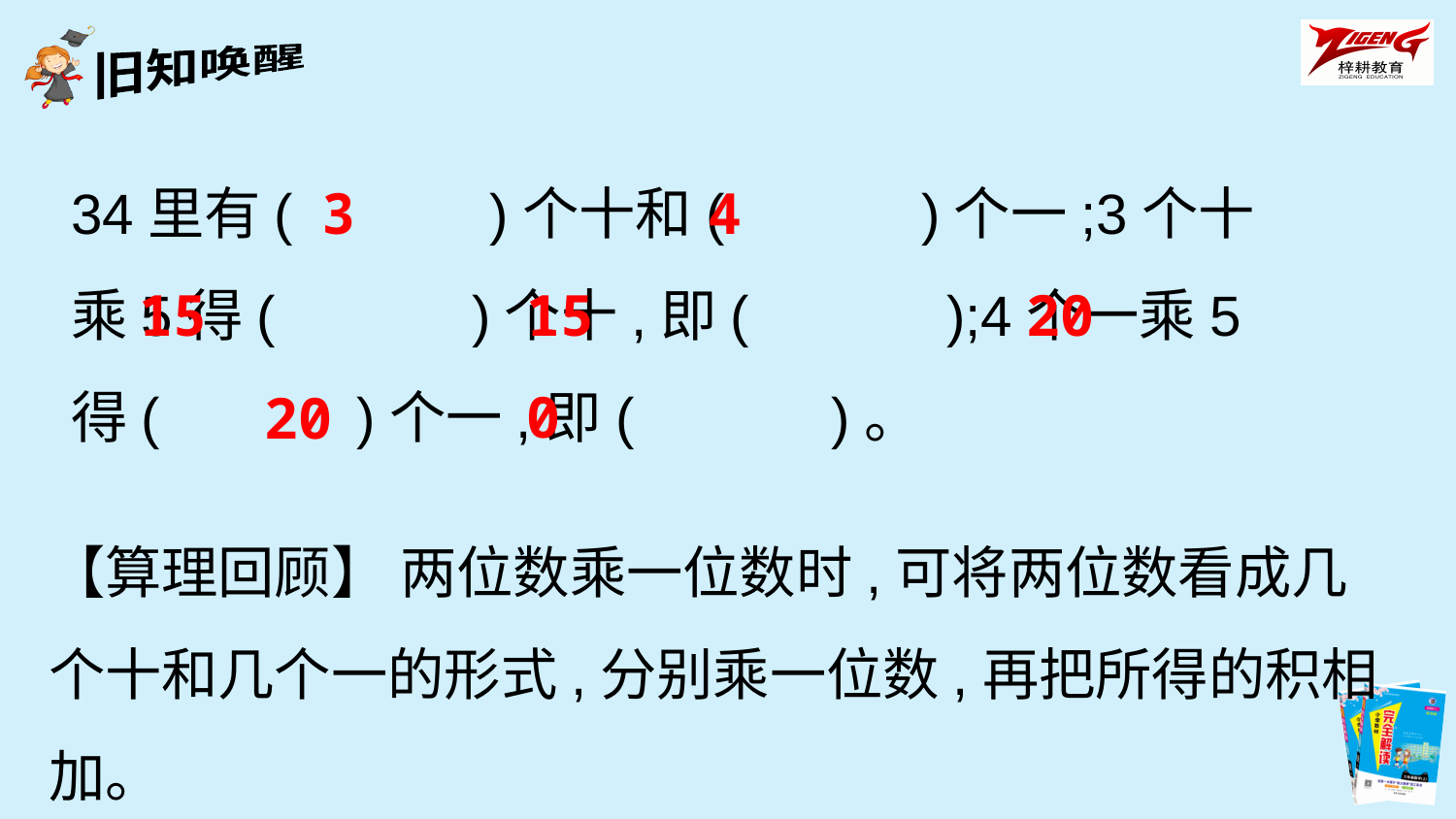

34里有(　　　)个十和(　　　)个一;3个十乘5得(　　　)个十,即(　　　);4个一乘5得(　　　)个一,即(　　　)。
3
4
15
150
20
20
【算理回顾】 两位数乘一位数时,可将两位数看成几个十和几个一的形式,分别乘一位数,再把所得的积相加。